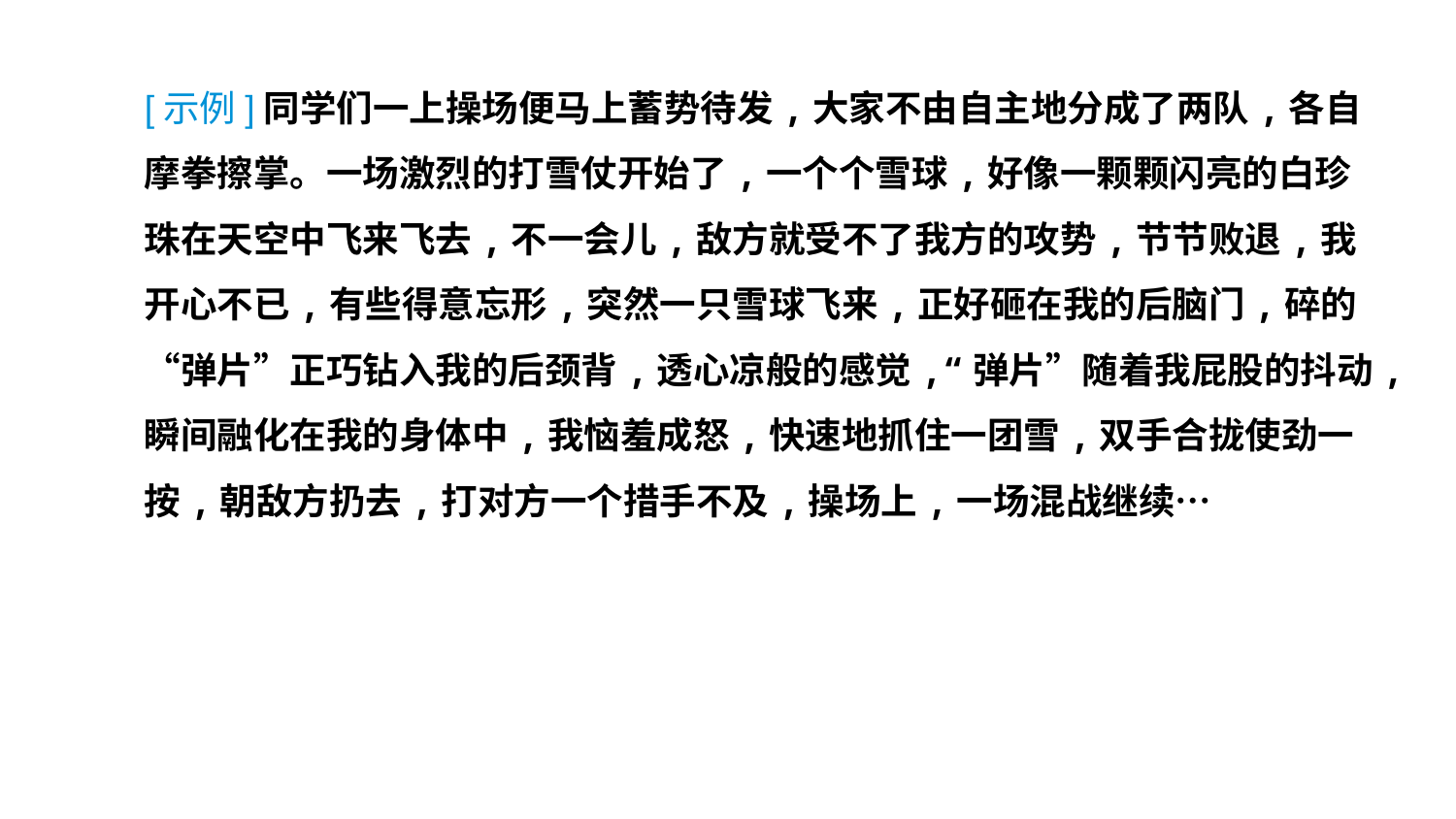

[示例]同学们一上操场便马上蓄势待发,大家不由自主地分成了两队,各自摩拳擦掌。一场激烈的打雪仗开始了,一个个雪球,好像一颗颗闪亮的白珍珠在天空中飞来飞去,不一会儿,敌方就受不了我方的攻势,节节败退,我开心不已,有些得意忘形,突然一只雪球飞来,正好砸在我的后脑门,碎的“弹片”正巧钻入我的后颈背,透心凉般的感觉,“弹片”随着我屁股的抖动,瞬间融化在我的身体中,我恼羞成怒,快速地抓住一团雪,双手合拢使劲一按,朝敌方扔去,打对方一个措手不及,操场上,一场混战继续…